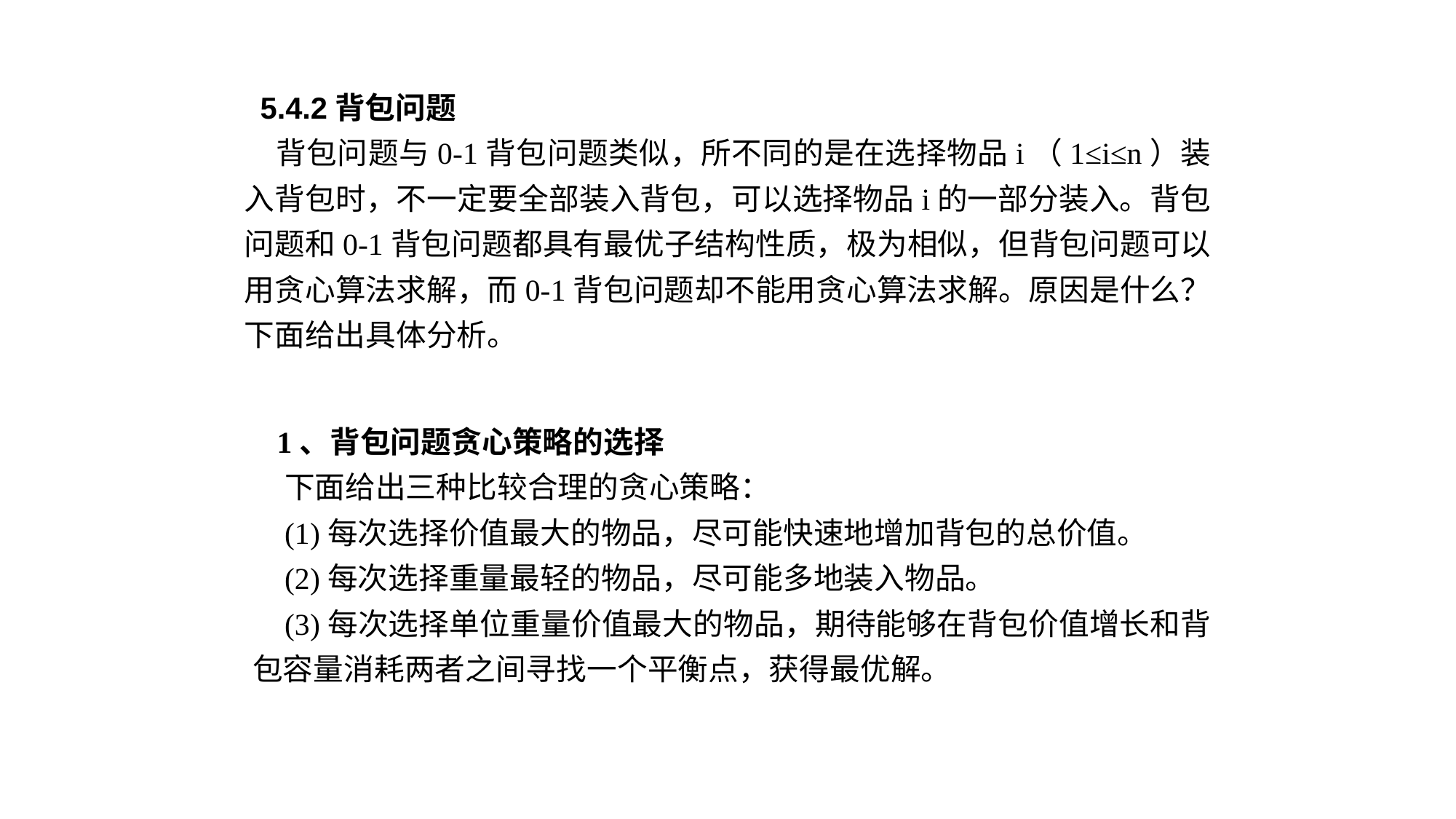

5.4.2背包问题
背包问题与0-1背包问题类似，所不同的是在选择物品i（1≤i≤n）装入背包时，不一定要全部装入背包，可以选择物品i的一部分装入。背包问题和0-1背包问题都具有最优子结构性质，极为相似，但背包问题可以用贪心算法求解，而0-1背包问题却不能用贪心算法求解。原因是什么？下面给出具体分析。
1、背包问题贪心策略的选择
下面给出三种比较合理的贪心策略：
(1)每次选择价值最大的物品，尽可能快速地增加背包的总价值。
(2)每次选择重量最轻的物品，尽可能多地装入物品。
(3)每次选择单位重量价值最大的物品，期待能够在背包价值增长和背包容量消耗两者之间寻找一个平衡点，获得最优解。